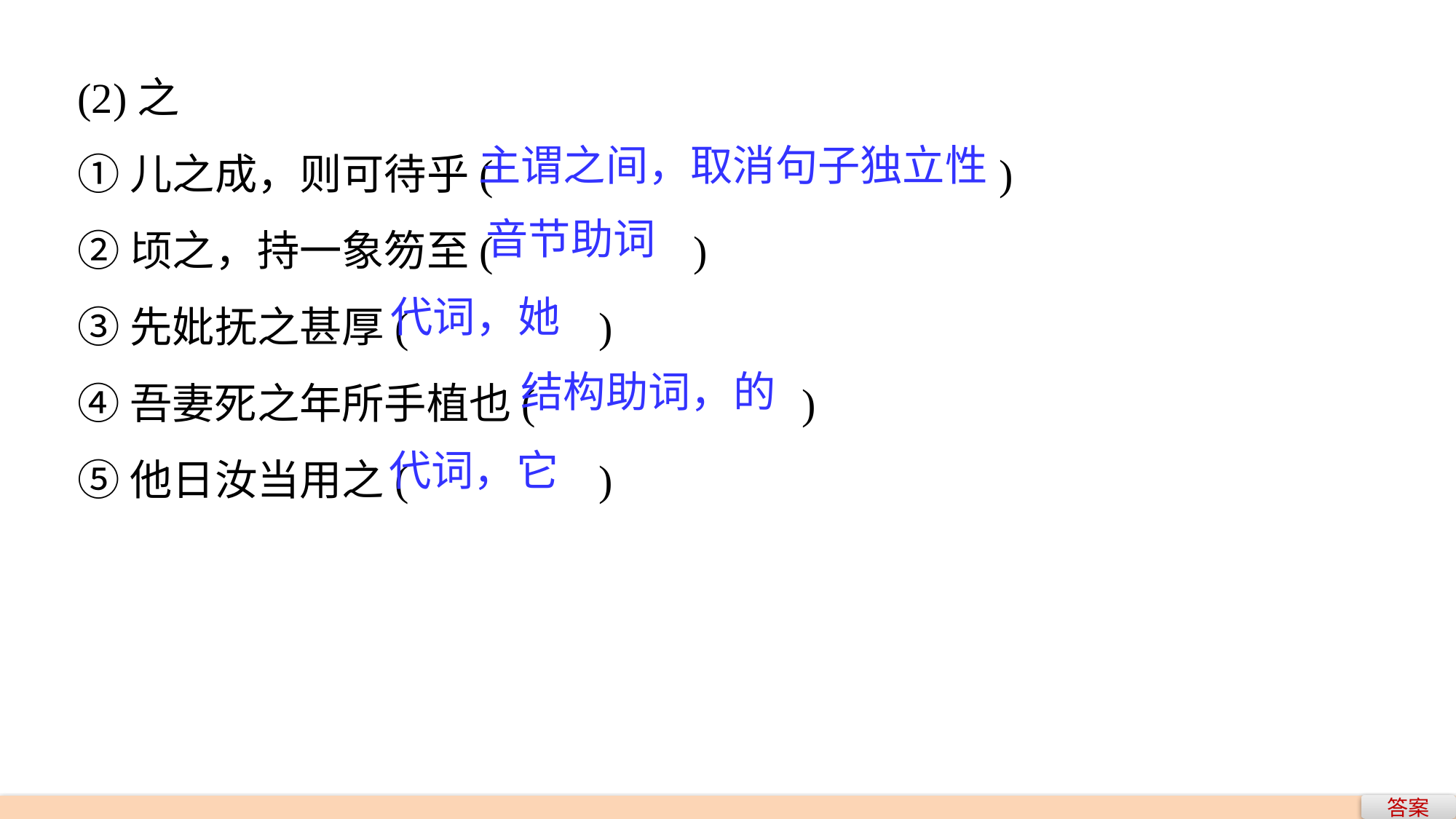

(2)之
①儿之成，则可待乎(　　　　			    )
②顷之，持一象笏至(　　　　 )
③先妣抚之甚厚(　　　　)
④吾妻死之年所手植也(　　　　        )
⑤他日汝当用之(　　　　)
主谓之间，取消句子独立性
音节助词
代词，她
结构助词，的
代词，它
答案